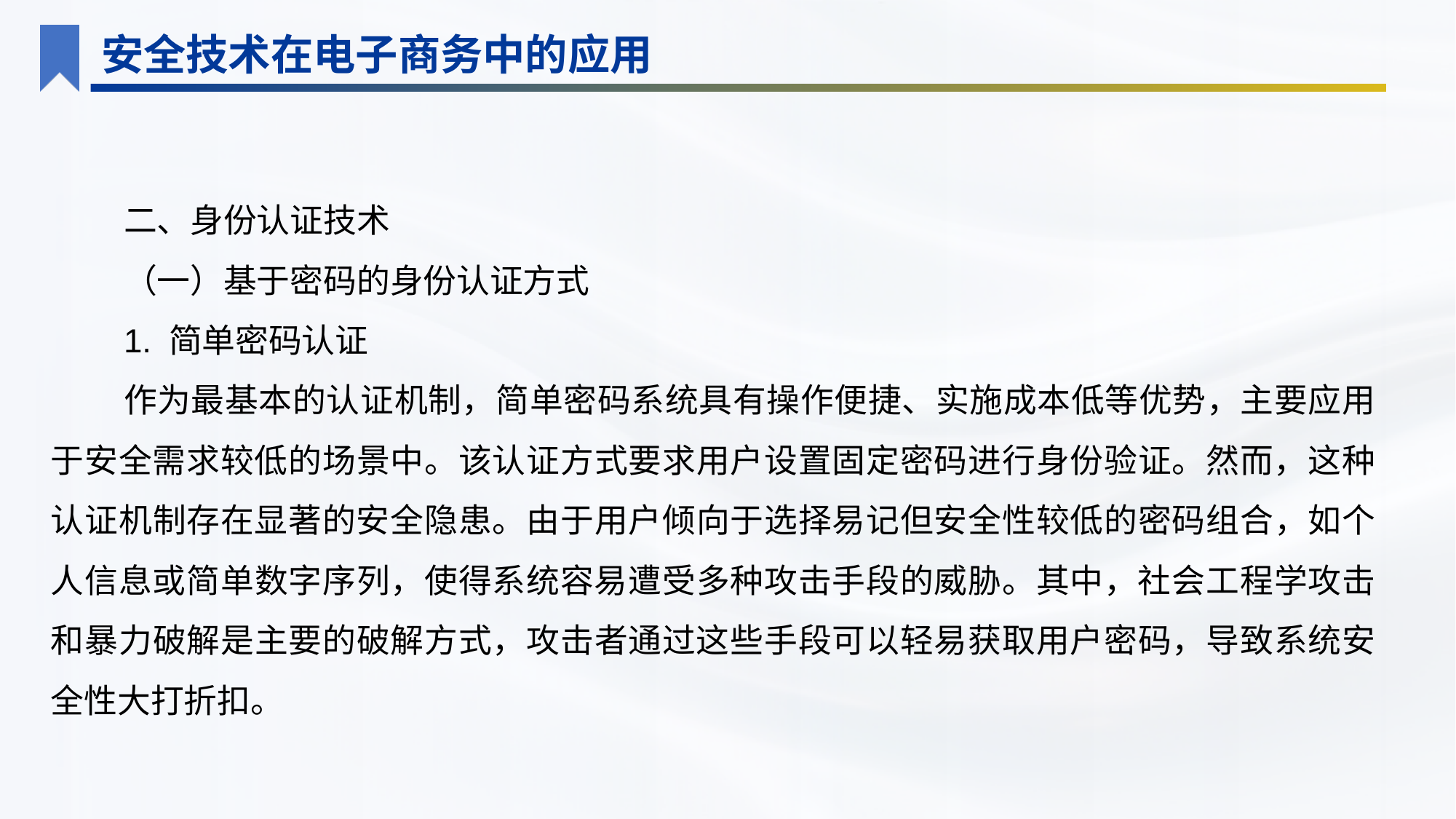

安全技术在电子商务中的应用
二、身份认证技术
（一）基于密码的身份认证方式
1. 简单密码认证
作为最基本的认证机制，简单密码系统具有操作便捷、实施成本低等优势，主要应用于安全需求较低的场景中。该认证方式要求用户设置固定密码进行身份验证。然而，这种认证机制存在显著的安全隐患。由于用户倾向于选择易记但安全性较低的密码组合，如个人信息或简单数字序列，使得系统容易遭受多种攻击手段的威胁。其中，社会工程学攻击和暴力破解是主要的破解方式，攻击者通过这些手段可以轻易获取用户密码，导致系统安全性大打折扣。